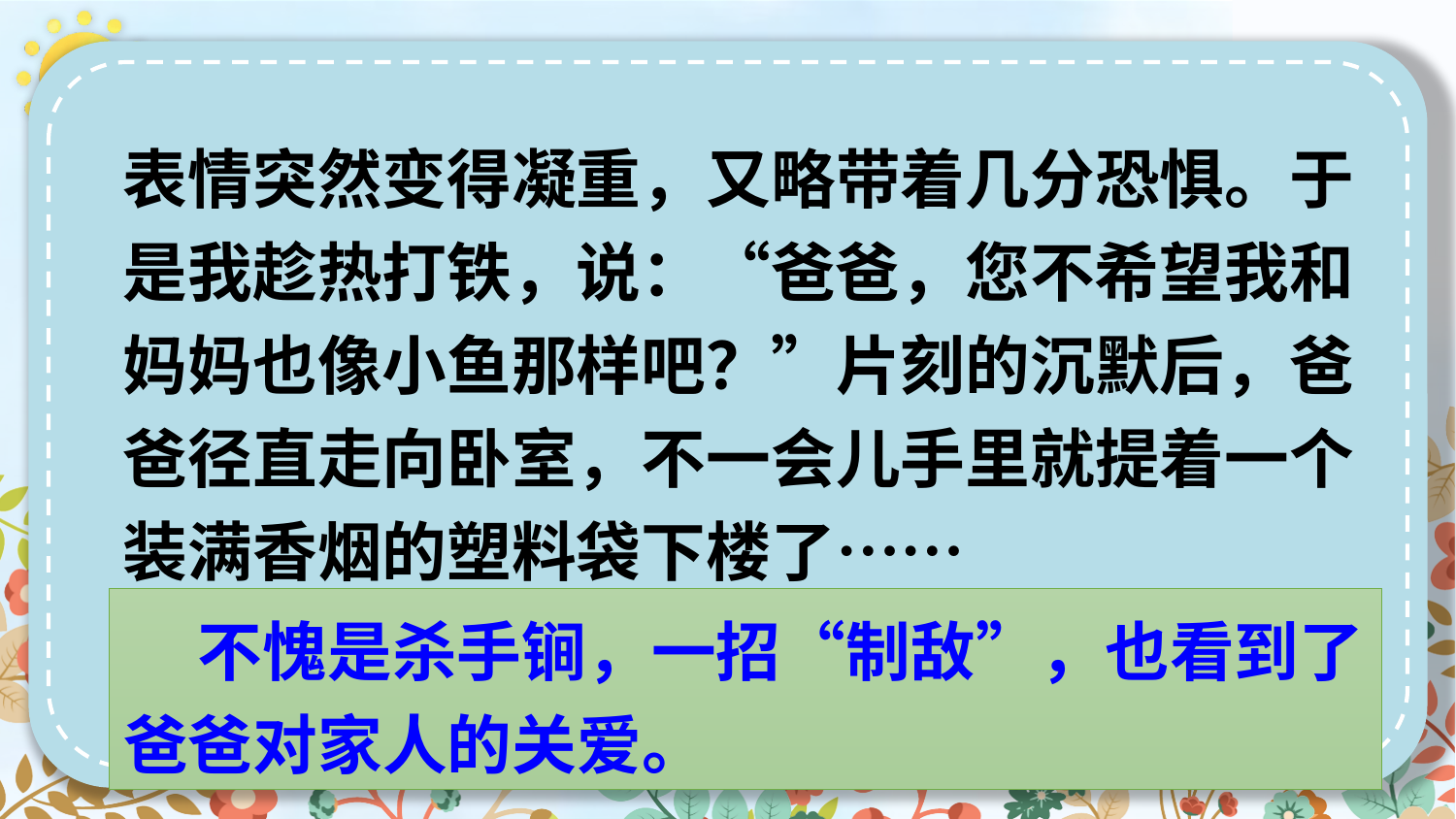

表情突然变得凝重，又略带着几分恐惧。于是我趁热打铁，说：“爸爸，您不希望我和妈妈也像小鱼那样吧？”片刻的沉默后，爸爸径直走向卧室，不一会儿手里就提着一个装满香烟的塑料袋下楼了……
    不愧是杀手锏，一招“制敌”，也看到了爸爸对家人的关爱。